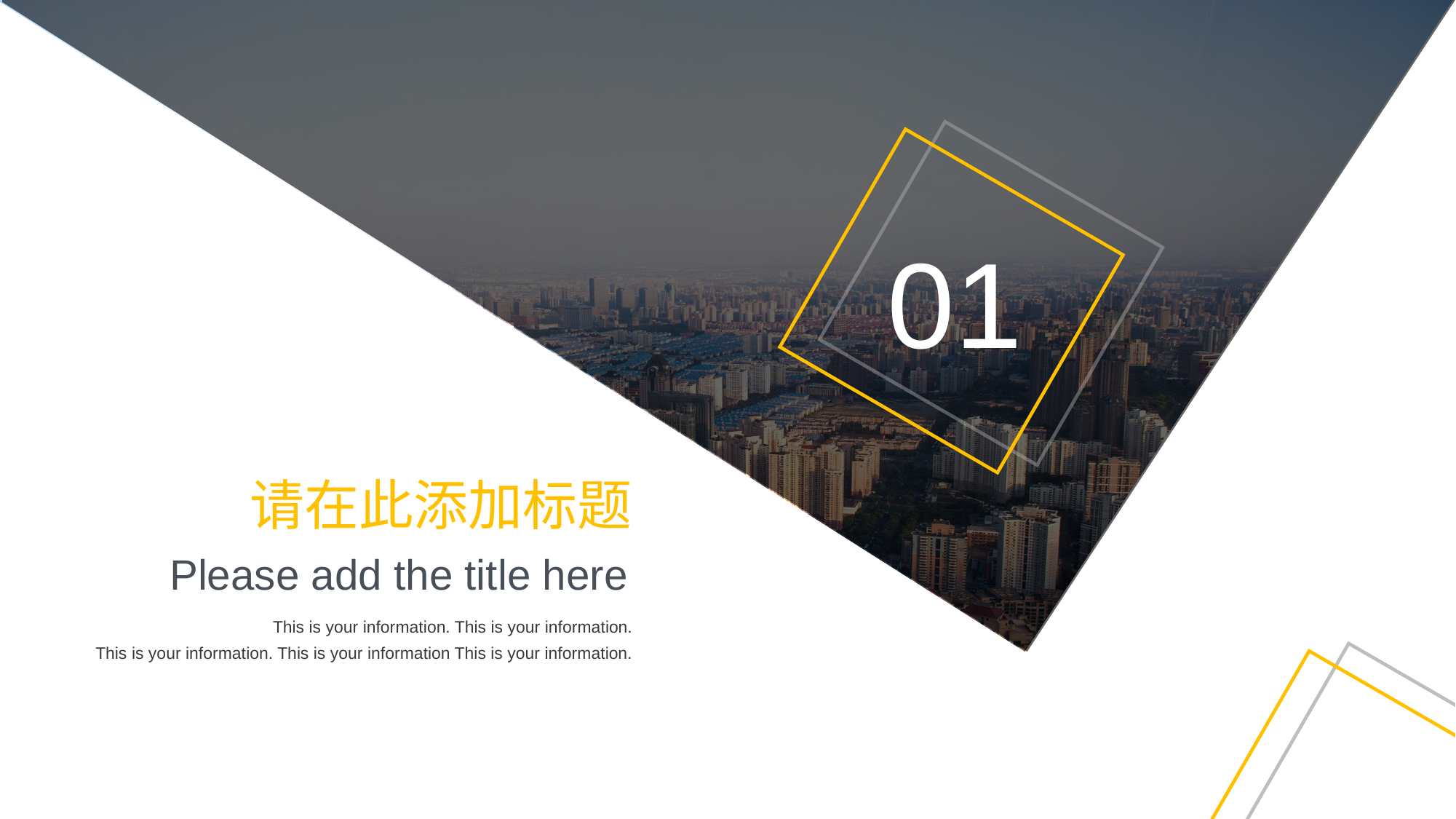

01
请在此添加标题
Please add the title here
This is your information. This is your information.
This is your information. This is your information This is your information.